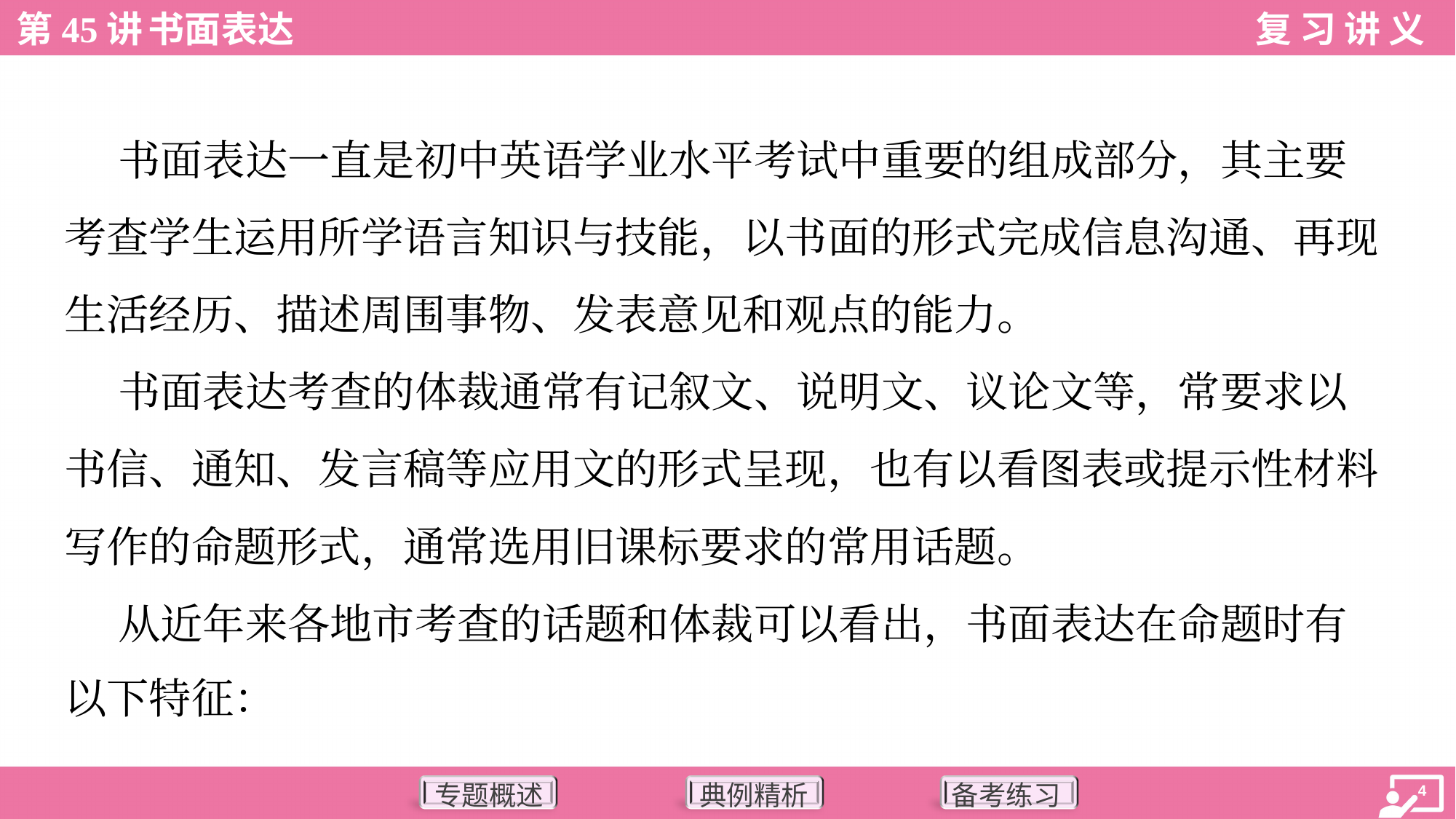

书面表达一直是初中英语学业水平考试中重要的组成部分，其主要
考查学生运用所学语言知识与技能，以书面的形式完成信息沟通、再现
生活经历、描述周围事物、发表意见和观点的能力。
    书面表达考查的体裁通常有记叙文、说明文、议论文等，常要求以
书信、通知、发言稿等应用文的形式呈现，也有以看图表或提示性材料
写作的命题形式，通常选用旧课标要求的常用话题。
    从近年来各地市考查的话题和体裁可以看出，书面表达在命题时有
以下特征：